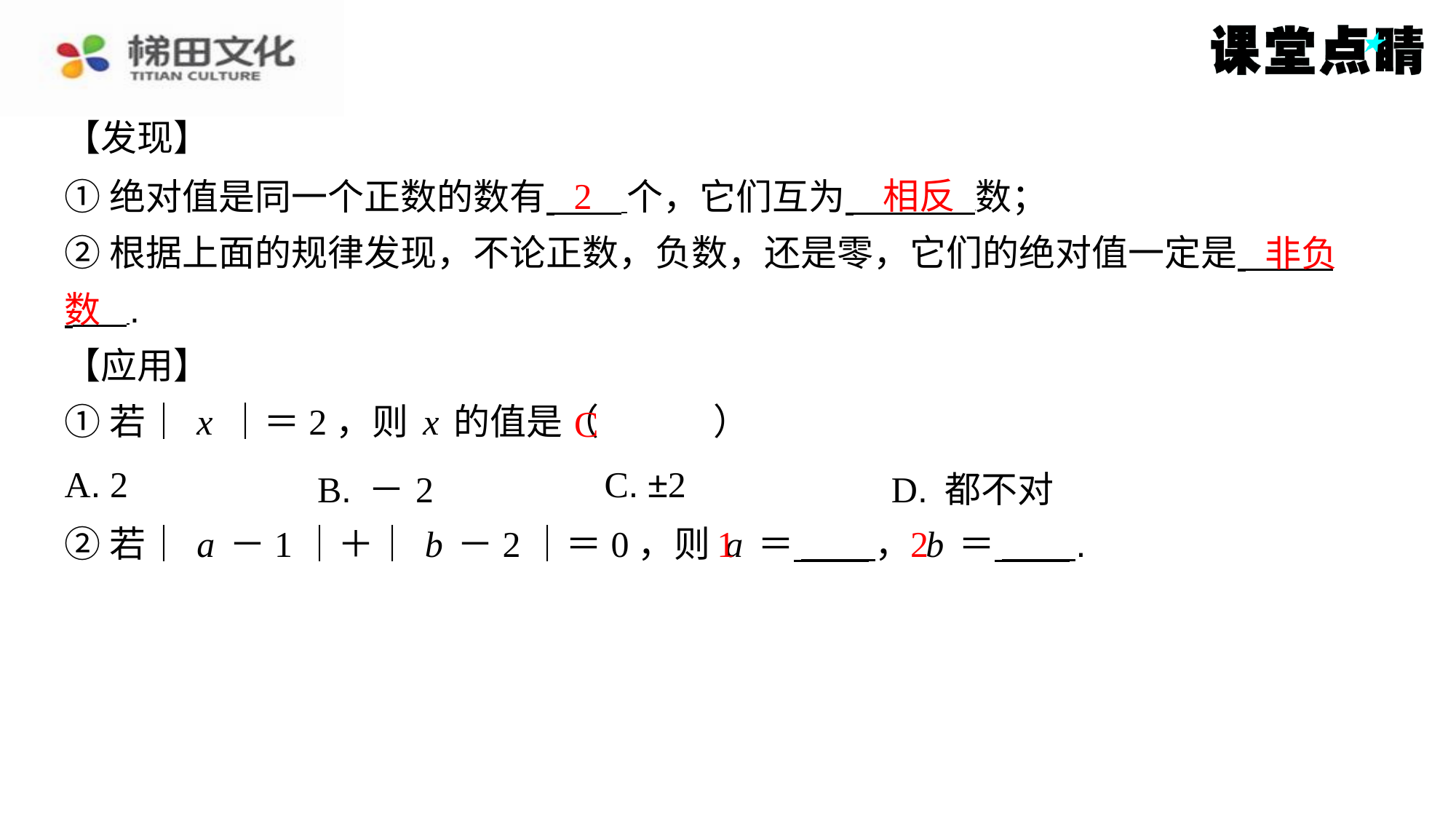

【发现】
2
相反
①绝对值是同一个正数的数有            个，它们互为                    数；
②根据上面的规律发现，不论正数，负数，还是零，它们的绝对值一定是               ⁠
          ⁠.
【应用】
①若｜x｜＝2，则x的值是（　C　）
非负
数
C
| A. 2 | B. －2 | C. ±2 | D. 都不对 |
| --- | --- | --- | --- |
1
2
②若｜a－1｜＋｜b－2｜＝0，则a＝            ，b＝            ⁠.